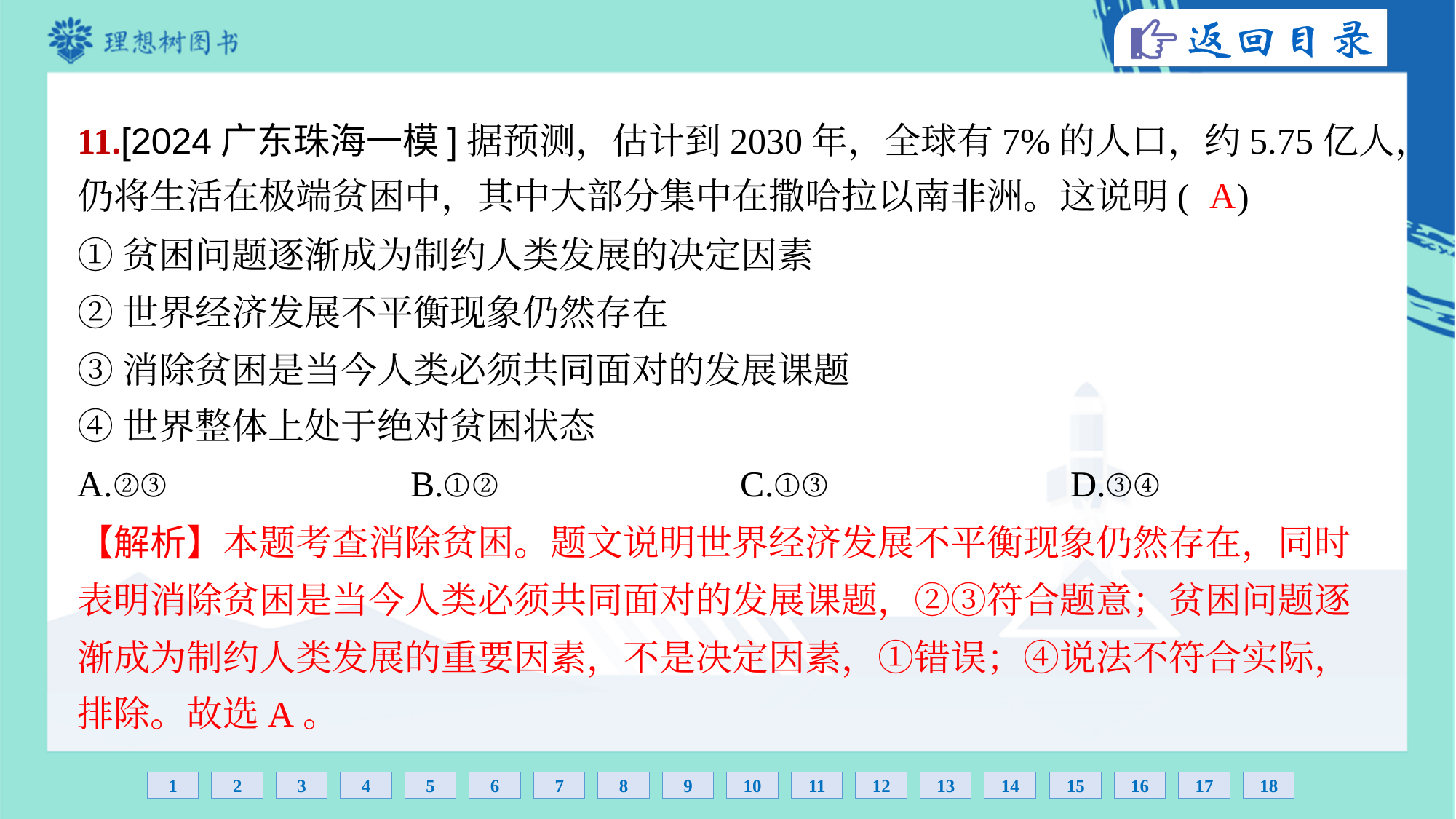

11.[2024广东珠海一模]据预测，估计到2030年，全球有7%的人口，约5.75亿人，
仍将生活在极端贫困中，其中大部分集中在撒哈拉以南非洲。这说明(     )
A
①贫困问题逐渐成为制约人类发展的决定因素
②世界经济发展不平衡现象仍然存在
③消除贫困是当今人类必须共同面对的发展课题
④世界整体上处于绝对贫困状态
A.②③	B.①②	C.①③	D.③④
【解析】本题考查消除贫困。题文说明世界经济发展不平衡现象仍然存在，同时
表明消除贫困是当今人类必须共同面对的发展课题，②③符合题意；贫困问题逐
渐成为制约人类发展的重要因素，不是决定因素，①错误；④说法不符合实际，
排除。故选A。